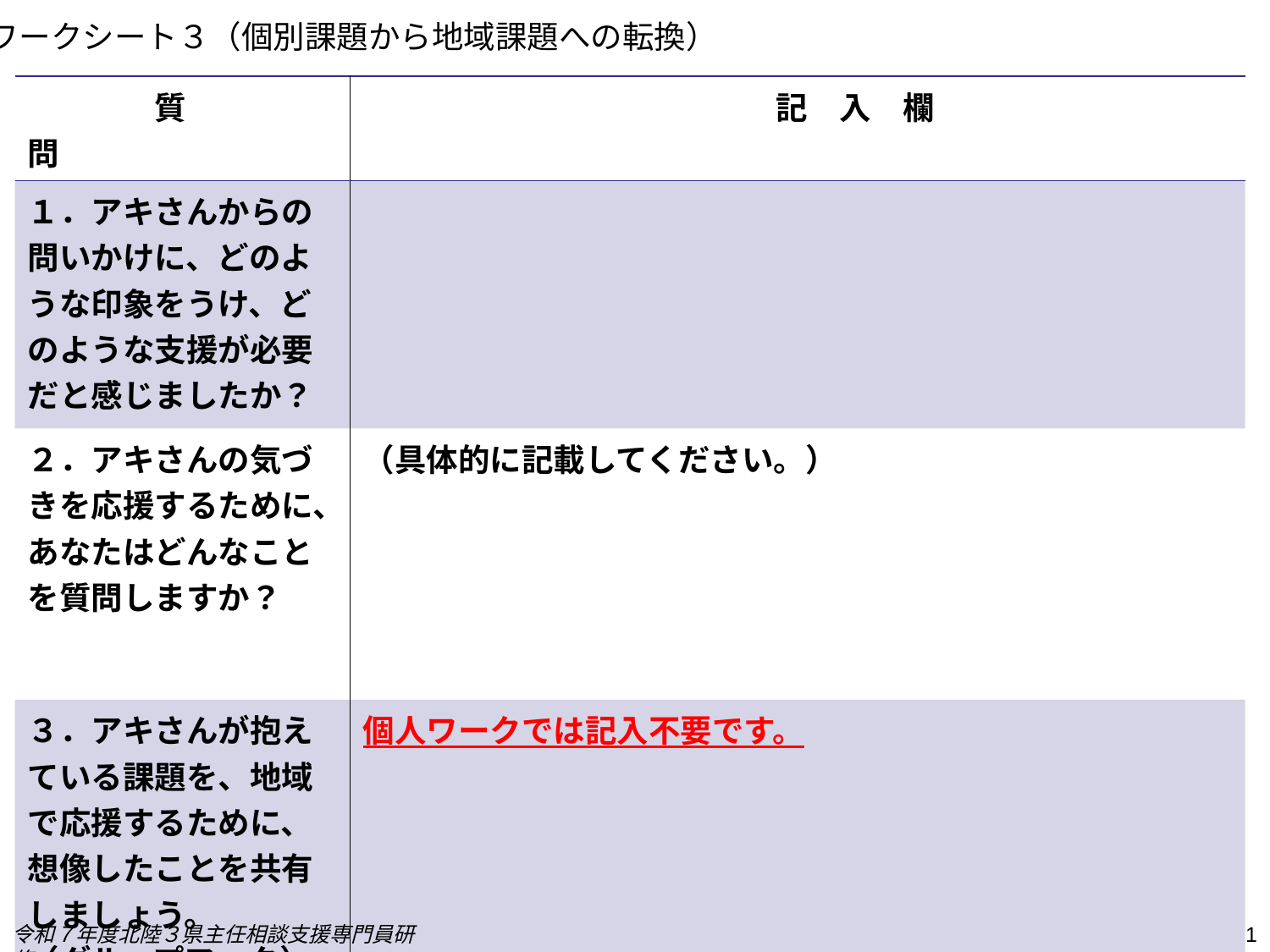

ワークシート３（個別課題から地域課題への転換）
| 質　　　　問 | 記　入　欄 |
| --- | --- |
| １．アキさんからの問いかけに、どのような印象をうけ、どのような支援が必要だと感じましたか？ |  |
| ２．アキさんの気づきを応援するために、あなたはどんなことを質問しますか？ | （具体的に記載してください。） |
| ３．アキさんが抱えている課題を、地域で応援するために、想像したことを共有しましょう。 （グループワーク） | 個人ワークでは記入不要です。 |
令和７年度北陸３県主任相談支援専門員研修
1